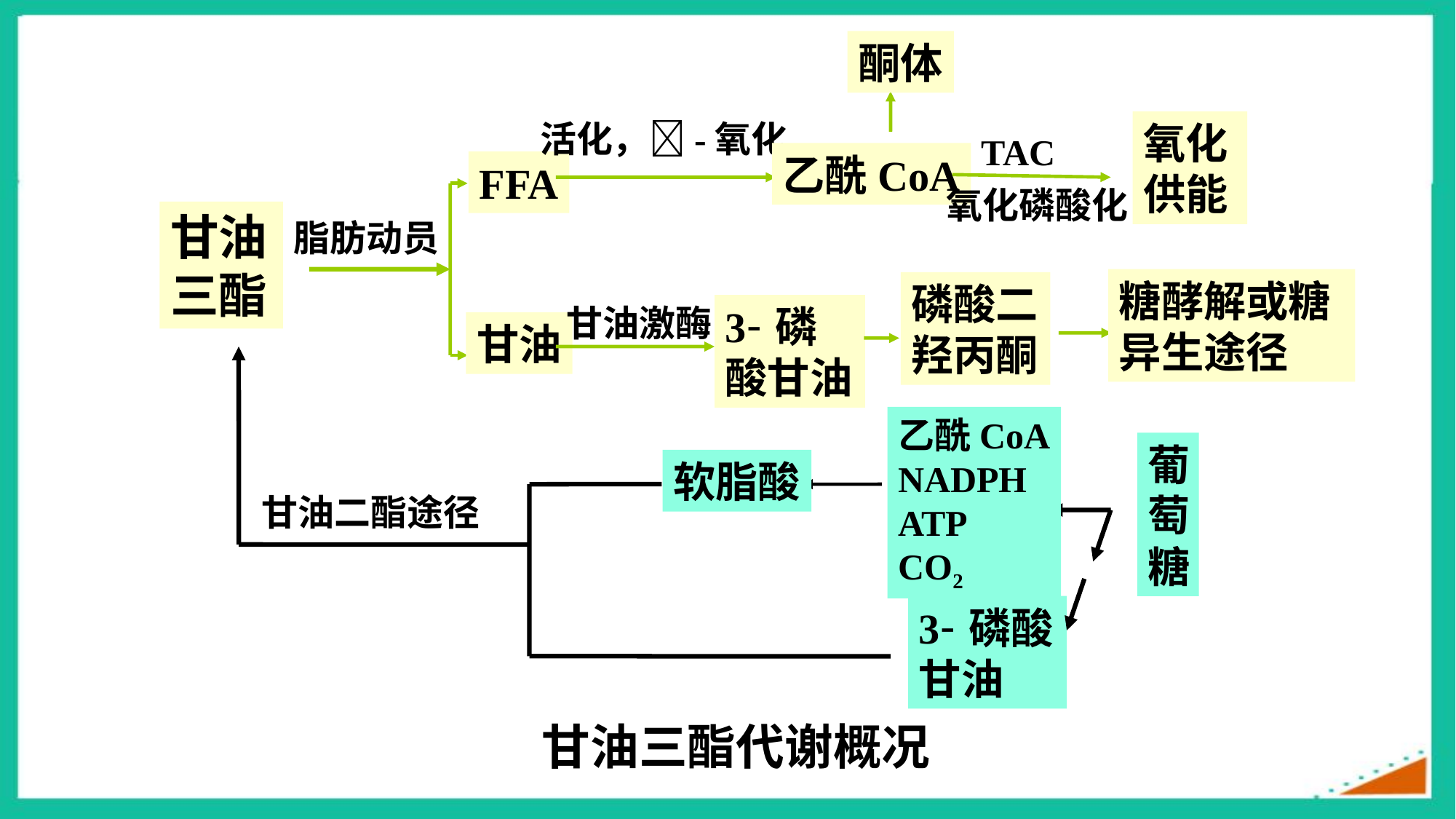

酮体

活化，β-氧化
氧化供能
TAC
乙酰CoA
FFA

氧化磷酸化

甘油三酯
脂肪动员

糖酵解或糖异生途径
磷酸二羟丙酮
甘油激酶
3-磷酸甘油
甘油

乙酰CoA
NADPH
ATP
CO2
葡萄糖
软脂酸

甘油二酯途径

3-磷酸甘油

甘油三酯代谢概况